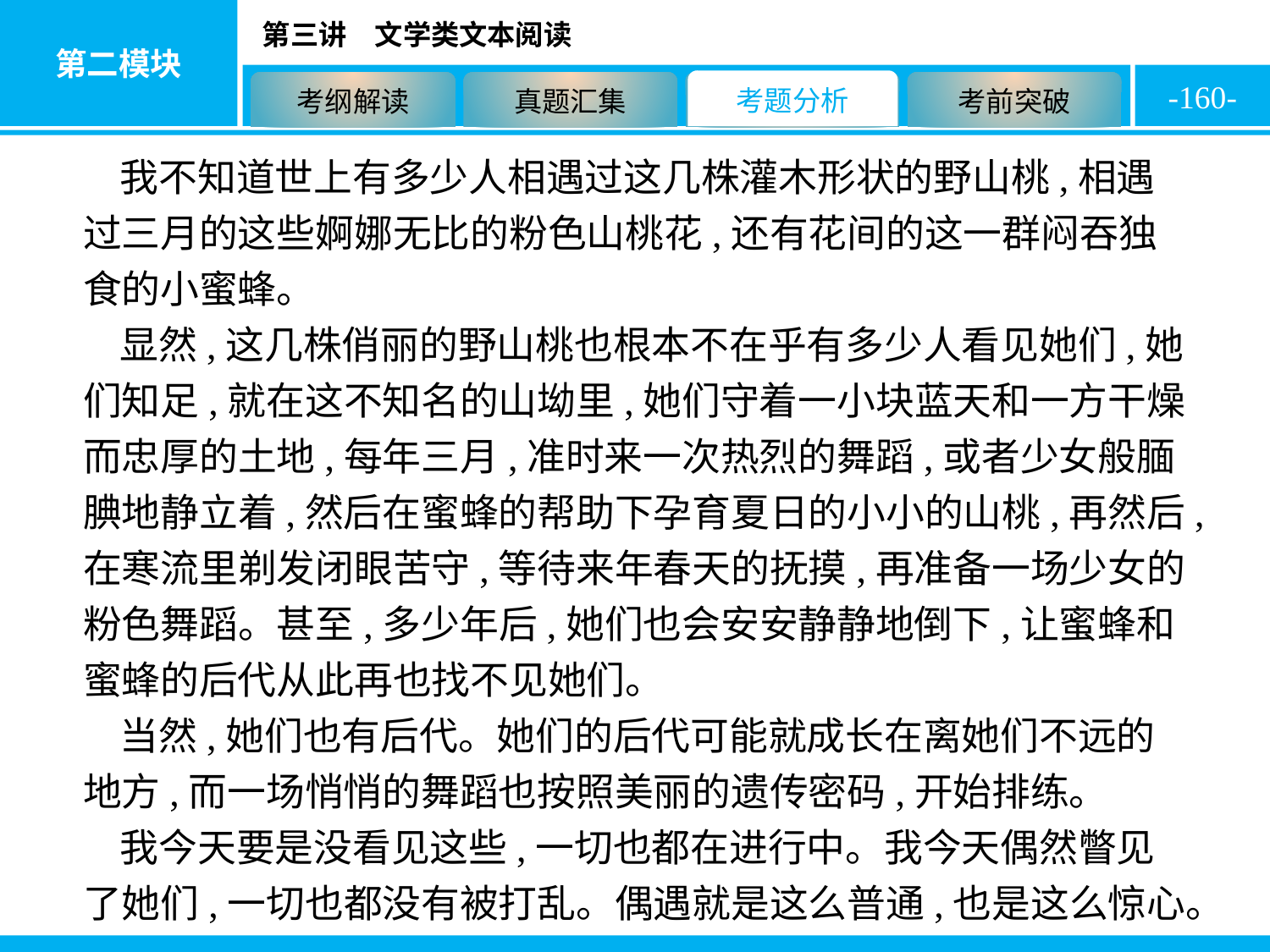

-160-
我不知道世上有多少人相遇过这几株灌木形状的野山桃,相遇过三月的这些婀娜无比的粉色山桃花,还有花间的这一群闷吞独食的小蜜蜂。
显然,这几株俏丽的野山桃也根本不在乎有多少人看见她们,她们知足,就在这不知名的山坳里,她们守着一小块蓝天和一方干燥而忠厚的土地,每年三月,准时来一次热烈的舞蹈,或者少女般腼腆地静立着,然后在蜜蜂的帮助下孕育夏日的小小的山桃,再然后,在寒流里剃发闭眼苦守,等待来年春天的抚摸,再准备一场少女的粉色舞蹈。甚至,多少年后,她们也会安安静静地倒下,让蜜蜂和蜜蜂的后代从此再也找不见她们。
当然,她们也有后代。她们的后代可能就成长在离她们不远的地方,而一场悄悄的舞蹈也按照美丽的遗传密码,开始排练。
我今天要是没看见这些,一切也都在进行中。我今天偶然瞥见了她们,一切也都没有被打乱。偶遇就是这么普通,也是这么惊心。